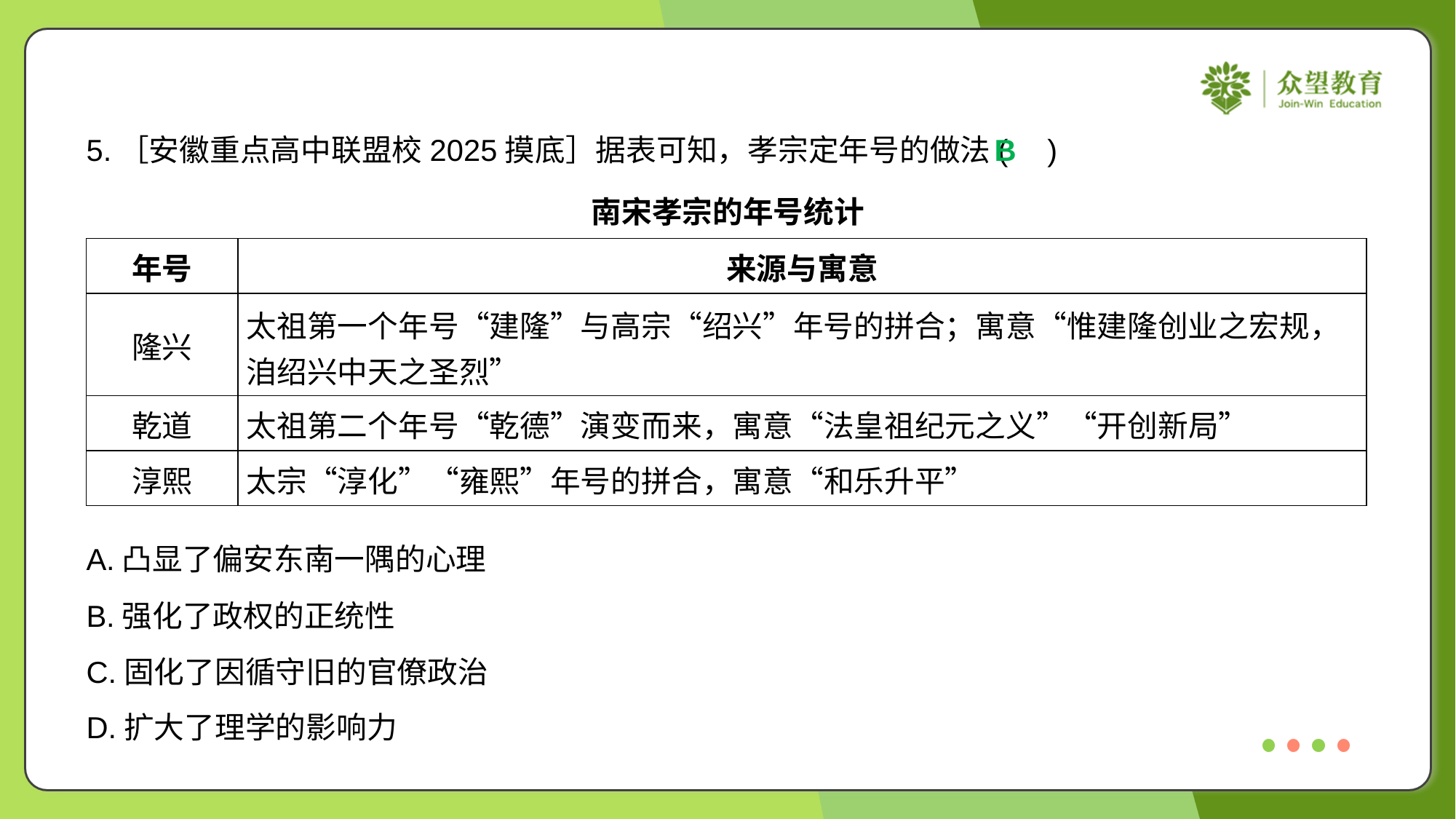

5.［安徽重点高中联盟校2025摸底］据表可知，孝宗定年号的做法(     )
B
南宋孝宗的年号统计
| 年号 | 来源与寓意 |
| --- | --- |
| 隆兴 | 太祖第一个年号“建隆”与高宗“绍兴”年号的拼合；寓意“惟建隆创业之宏规， 洎绍兴中天之圣烈” |
| 乾道 | 太祖第二个年号“乾德”演变而来，寓意“法皇祖纪元之义”“开创新局” |
| 淳熙 | 太宗“淳化”“雍熙”年号的拼合，寓意“和乐升平” |
A.凸显了偏安东南一隅的心理
B.强化了政权的正统性
C.固化了因循守旧的官僚政治
D.扩大了理学的影响力